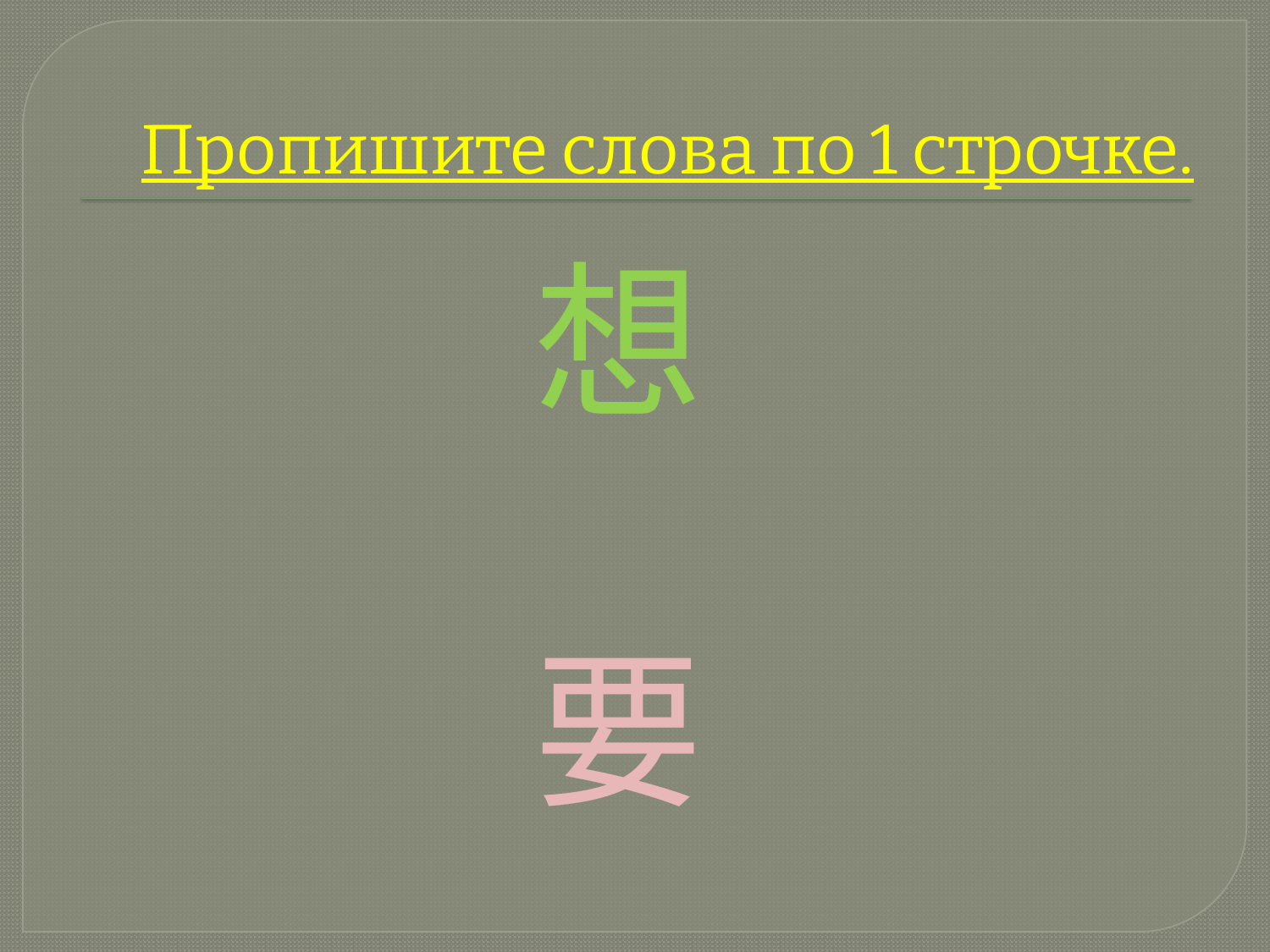

# Пропишите слова по 1 строчке.
           想

           要